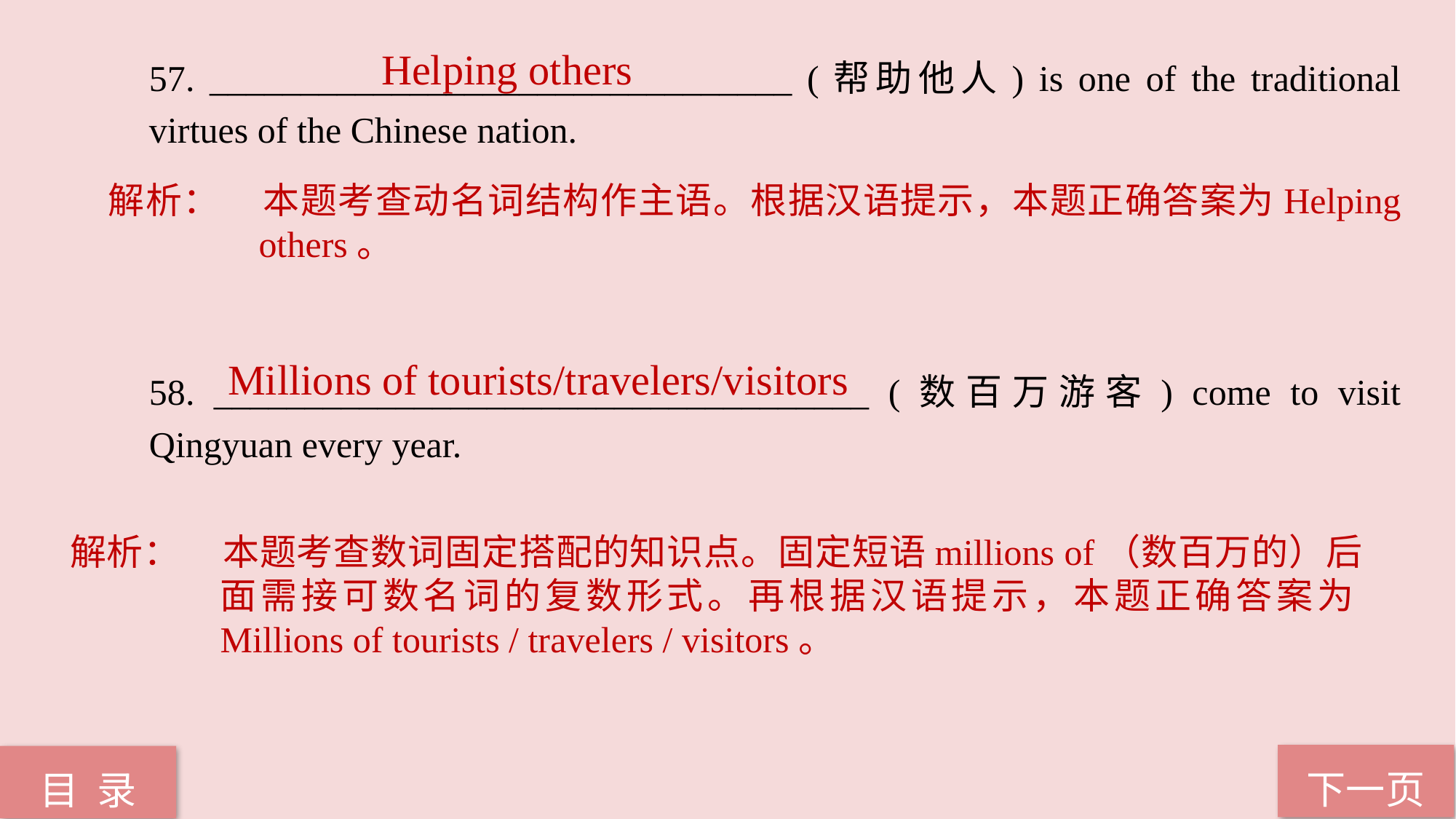

Helping others
57. ________________________________ (帮助他人) is one of the traditional virtues of the Chinese nation.

58. ____________________________________ (数百万游客) come to visit Qingyuan every year.
解析：	本题考查动名词结构作主语。根据汉语提示，本题正确答案为Helping others。
Millions of tourists/travelers/visitors
解析：	本题考查数词固定搭配的知识点。固定短语millions of（数百万的）后面需接可数名词的复数形式。再根据汉语提示，本题正确答案为Millions of tourists / travelers / visitors。